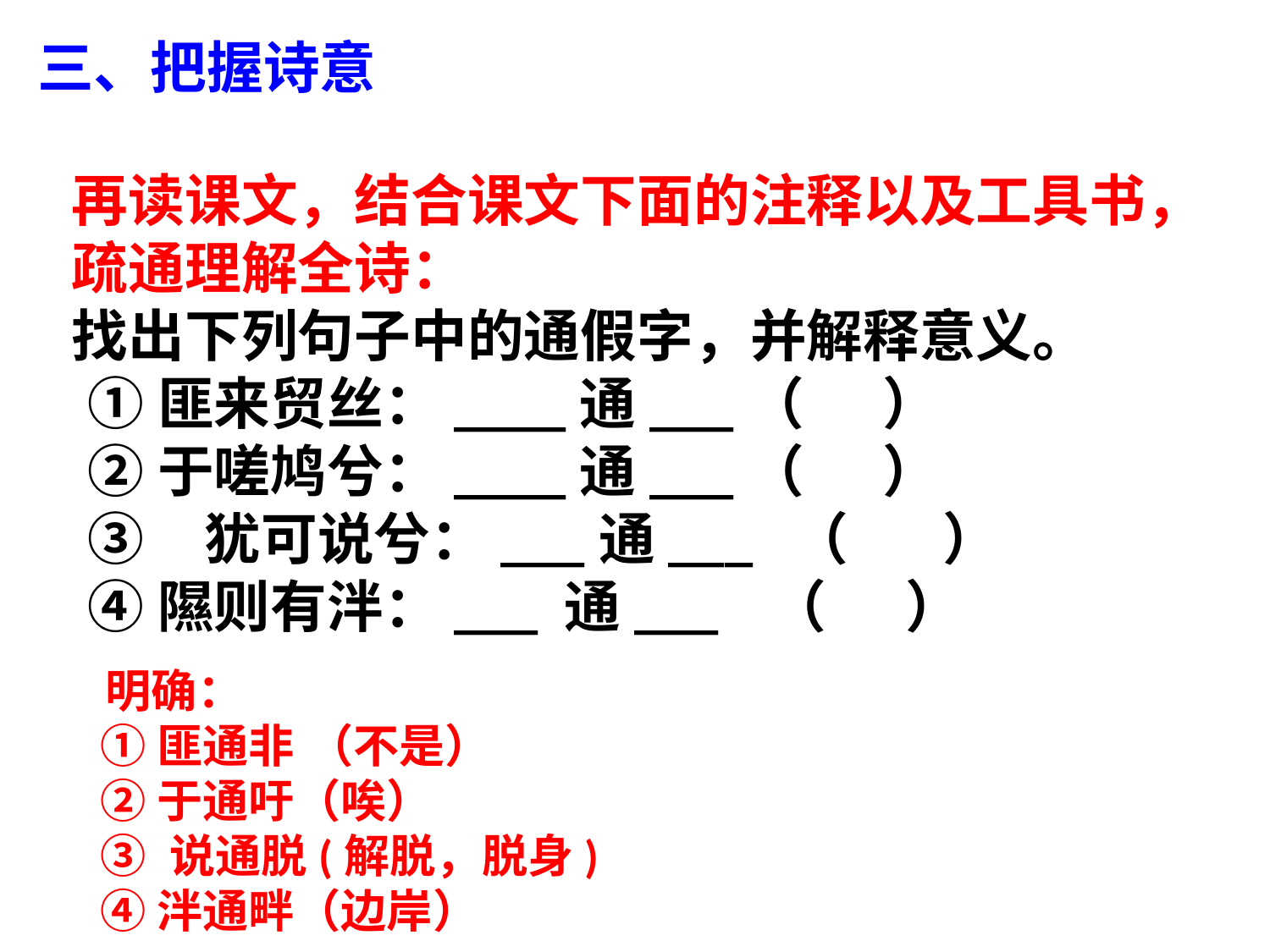

三、把握诗意
再读课文，结合课文下面的注释以及工具书，疏通理解全诗：
找出下列句子中的通假字，并解释意义。
 ①匪来贸丝：____通___（     ）
 ②于嗟鸠兮：____通___（     ）
 ③   犹可说兮：___通___  （      ）
 ④隰则有泮：___ 通___   （     ）

 明确：
 ①匪通非 （不是）
 ②于通吁（唉）
 ③ 说通脱(解脱，脱身)
 ④泮通畔（边岸）